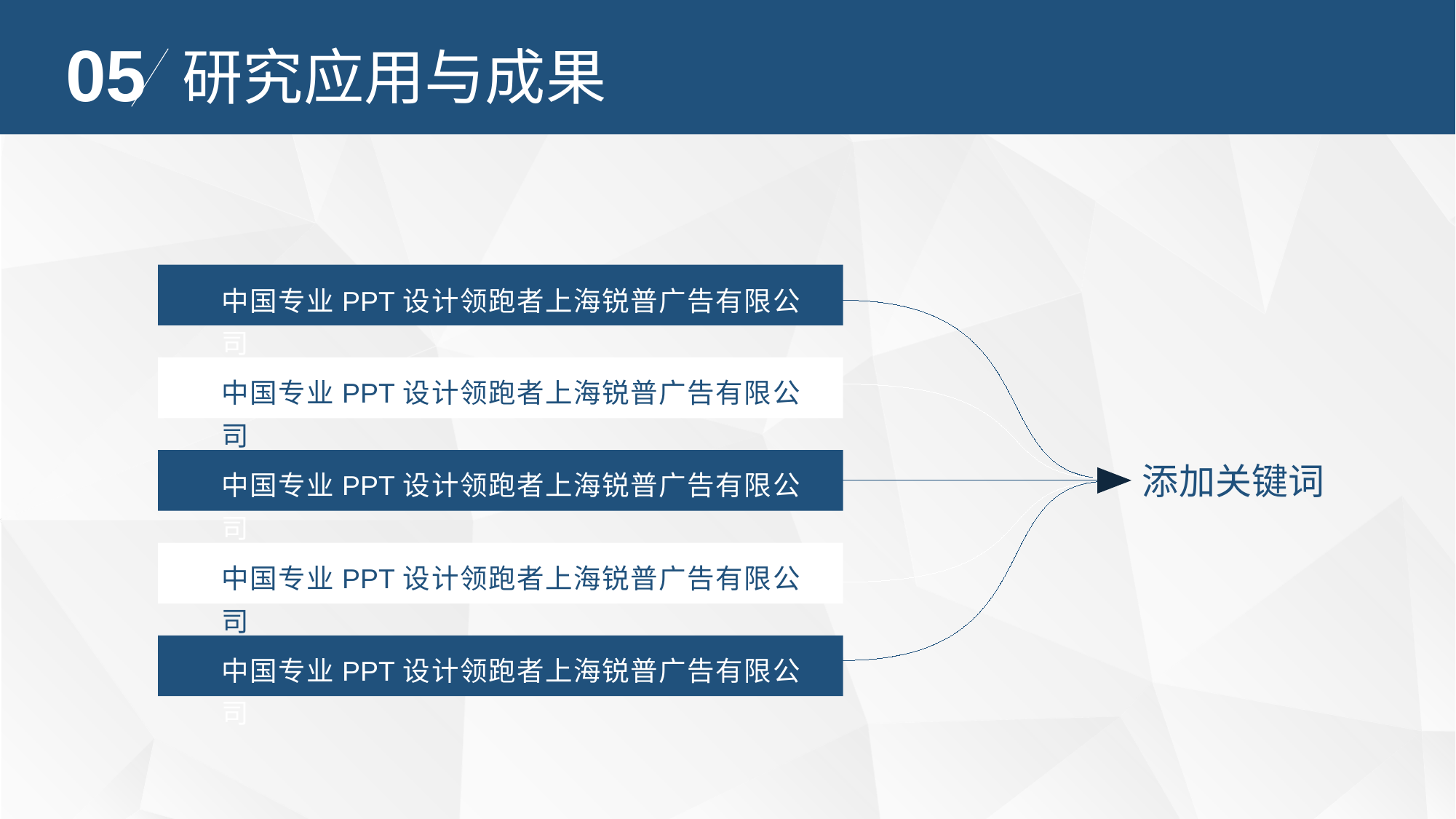

05
研究应用与成果

中国专业PPT设计领跑者上海锐普广告有限公司

添加关键词

中国专业PPT设计领跑者上海锐普广告有限公司

中国专业PPT设计领跑者上海锐普广告有限公司

中国专业PPT设计领跑者上海锐普广告有限公司

中国专业PPT设计领跑者上海锐普广告有限公司